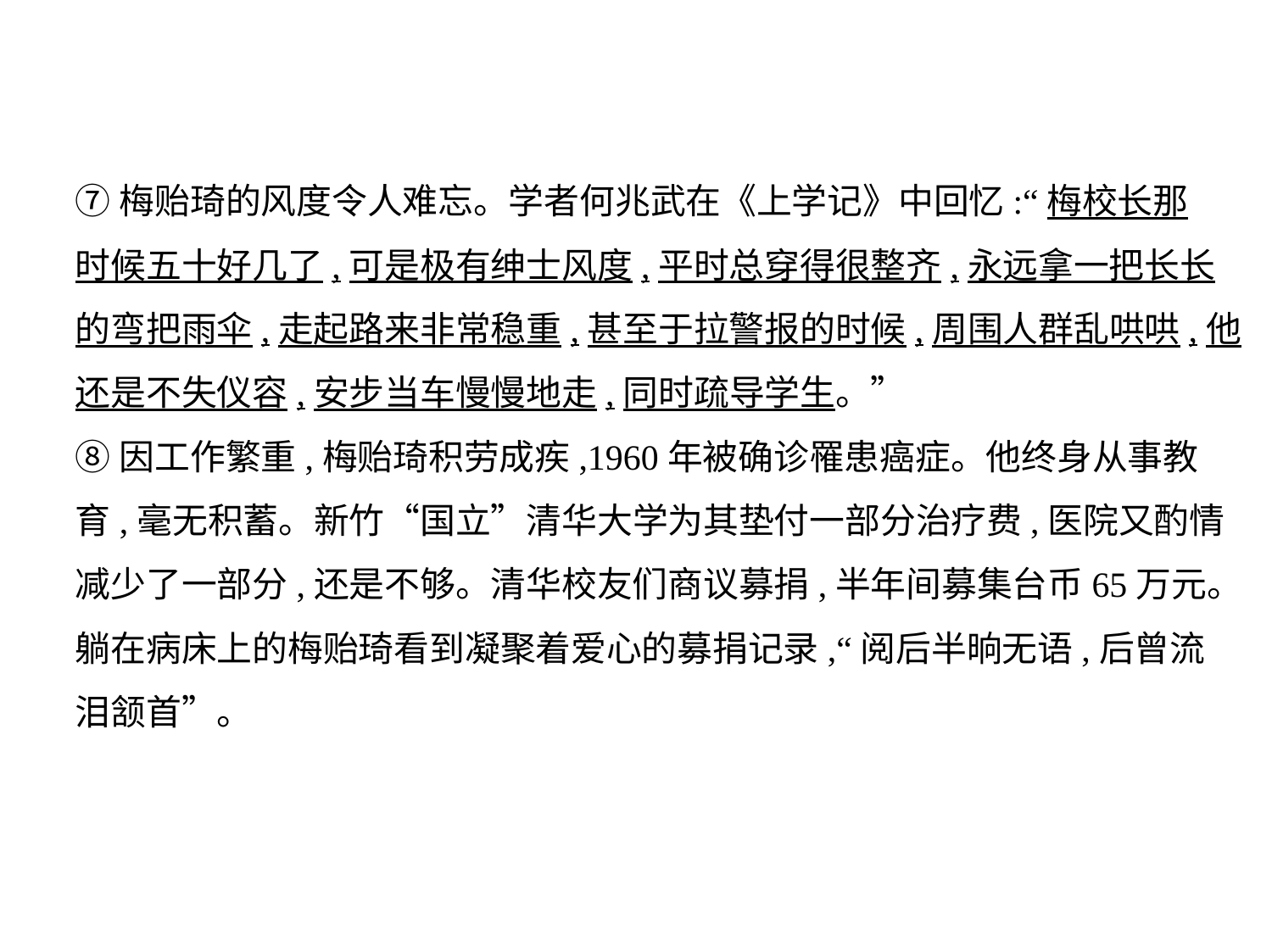

⑦梅贻琦的风度令人难忘。学者何兆武在《上学记》中回忆:“梅校长那
时候五十好几了,可是极有绅士风度,平时总穿得很整齐,永远拿一把长长
的弯把雨伞,走起路来非常稳重,甚至于拉警报的时候,周围人群乱哄哄,他
还是不失仪容,安步当车慢慢地走,同时疏导学生。”
⑧因工作繁重,梅贻琦积劳成疾,1960年被确诊罹患癌症。他终身从事教
育,毫无积蓄。新竹“国立”清华大学为其垫付一部分治疗费,医院又酌情
减少了一部分,还是不够。清华校友们商议募捐,半年间募集台币65万元。
躺在病床上的梅贻琦看到凝聚着爱心的募捐记录,“阅后半晌无语,后曾流
泪颔首”。